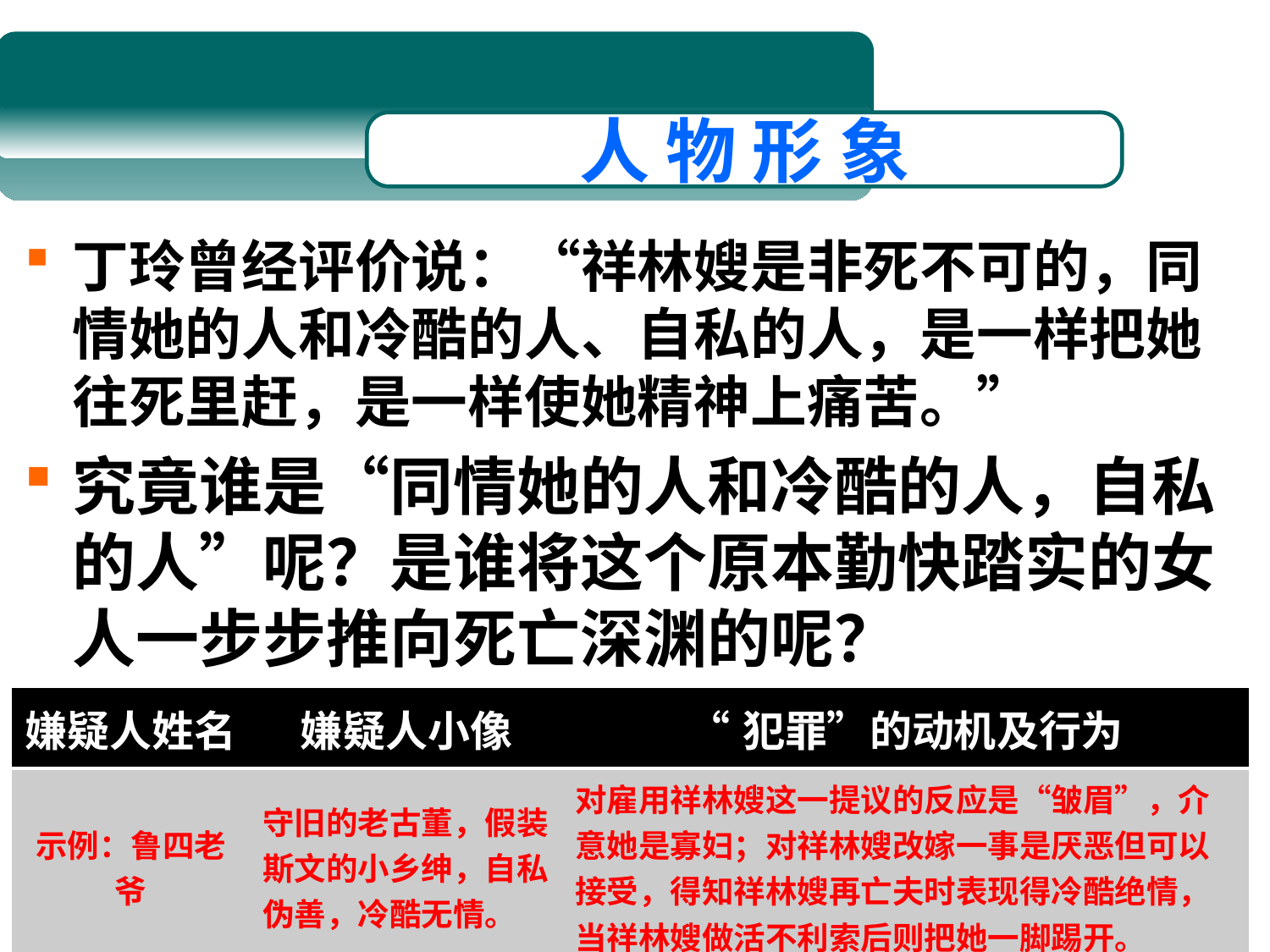

人 物 形 象
丁玲曾经评价说：“祥林嫂是非死不可的，同情她的人和冷酷的人、自私的人，是一样把她往死里赶，是一样使她精神上痛苦。”
究竟谁是“同情她的人和冷酷的人，自私的人”呢？是谁将这个原本勤快踏实的女人一步步推向死亡深渊的呢？
| 嫌疑人姓名 | 嫌疑人小像 | “犯罪”的动机及行为 |
| --- | --- | --- |
| 示例：鲁四老爷 | 守旧的老古董，假装斯文的小乡绅，自私伪善，冷酷无情。 | 对雇用祥林嫂这一提议的反应是“皱眉”，介意她是寡妇；对祥林嫂改嫁一事是厌恶但可以接受，得知祥林嫂再亡夫时表现得冷酷绝情，当祥林嫂做活不利索后则把她一脚踢开。 |